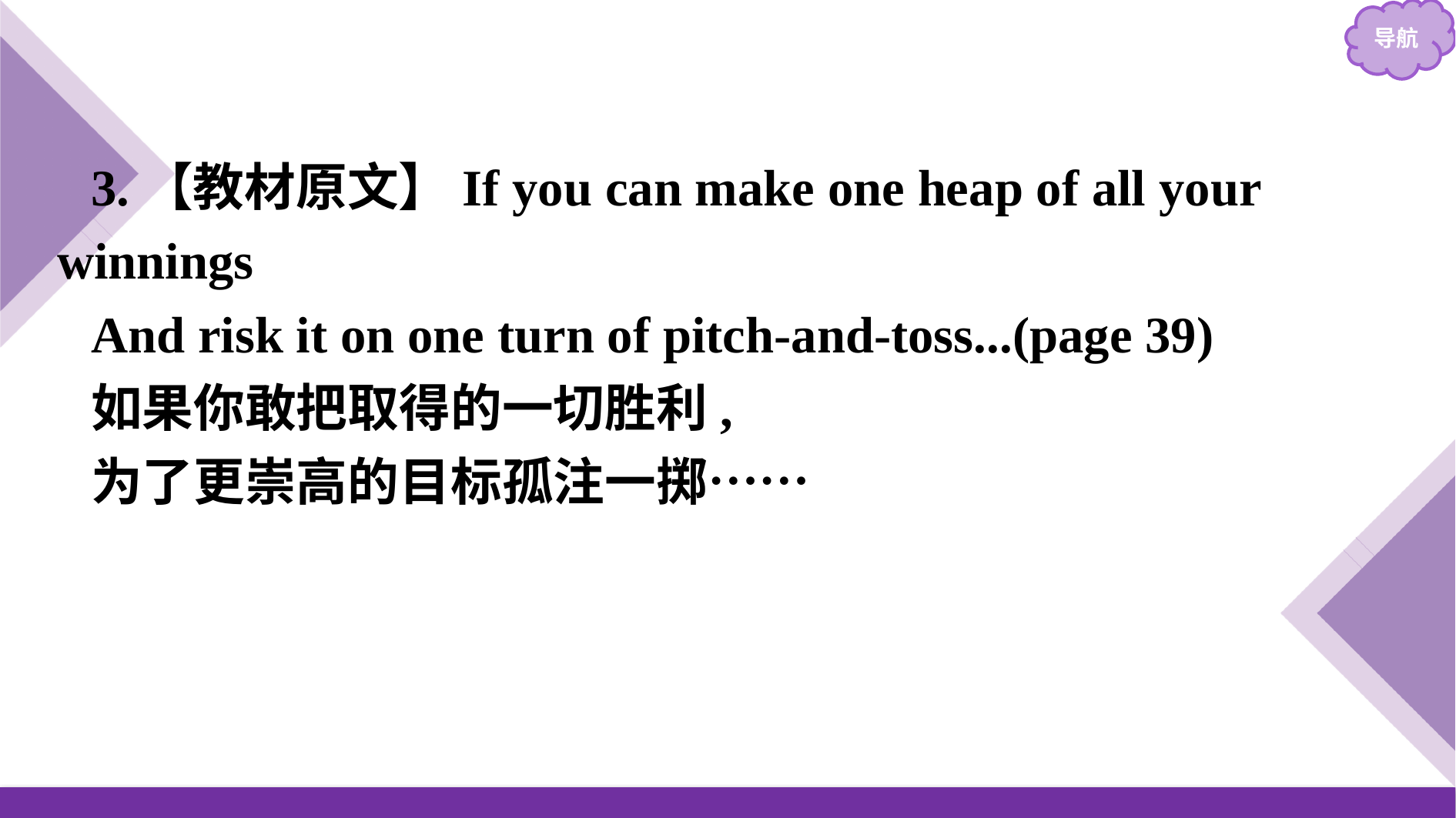

3.【教材原文】If you can make one heap of all your winnings
And risk it on one turn of pitch-and-toss...(page 39)
如果你敢把取得的一切胜利,
为了更崇高的目标孤注一掷……